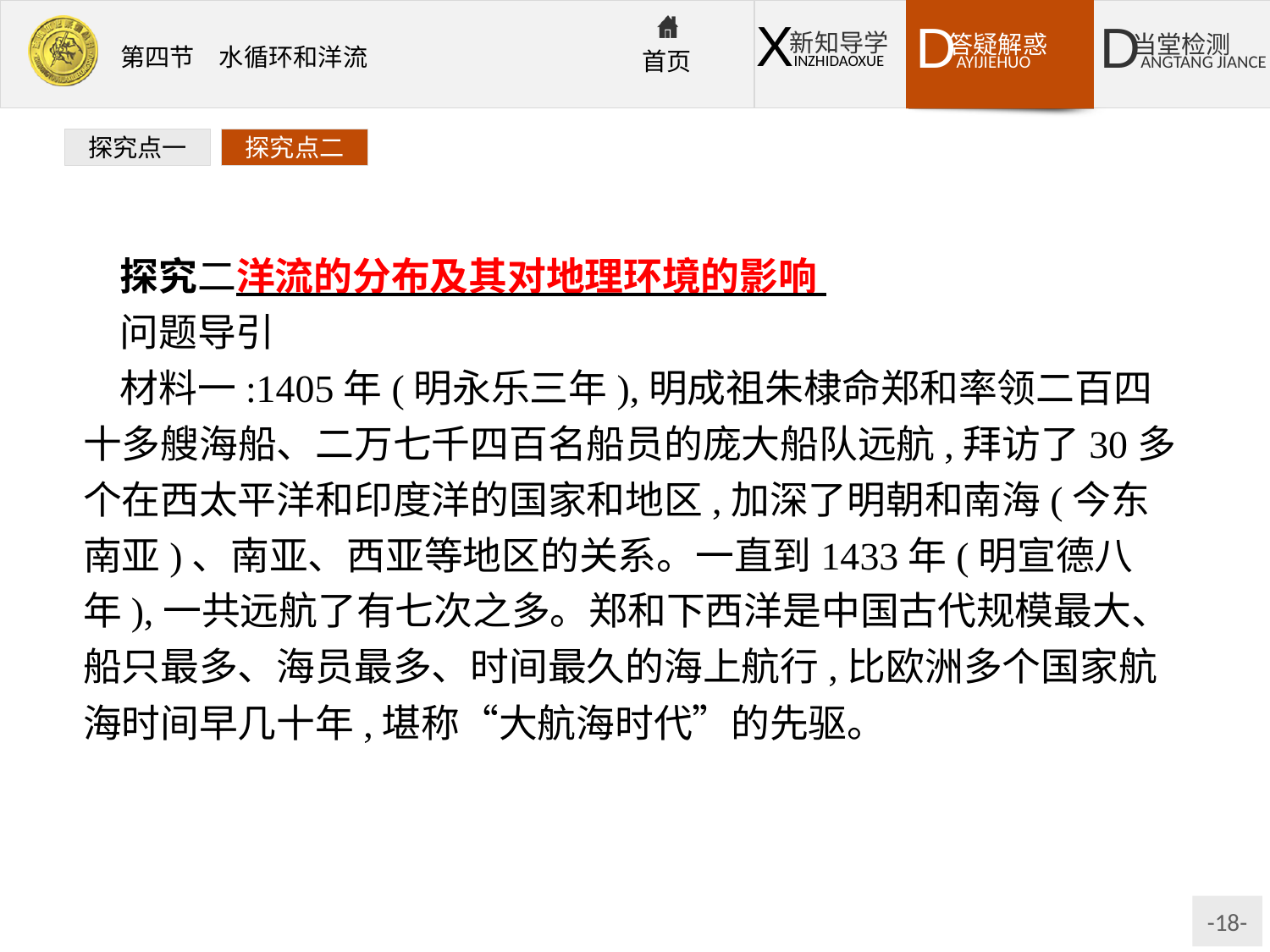

探究点一
探究点二
探究二洋流的分布及其对地理环境的影响
问题导引
材料一:1405年(明永乐三年),明成祖朱棣命郑和率领二百四十多艘海船、二万七千四百名船员的庞大船队远航,拜访了30多个在西太平洋和印度洋的国家和地区,加深了明朝和南海(今东南亚)、南亚、西亚等地区的关系。一直到1433年(明宣德八年),一共远航了有七次之多。郑和下西洋是中国古代规模最大、船只最多、海员最多、时间最久的海上航行,比欧洲多个国家航海时间早几十年,堪称“大航海时代”的先驱。